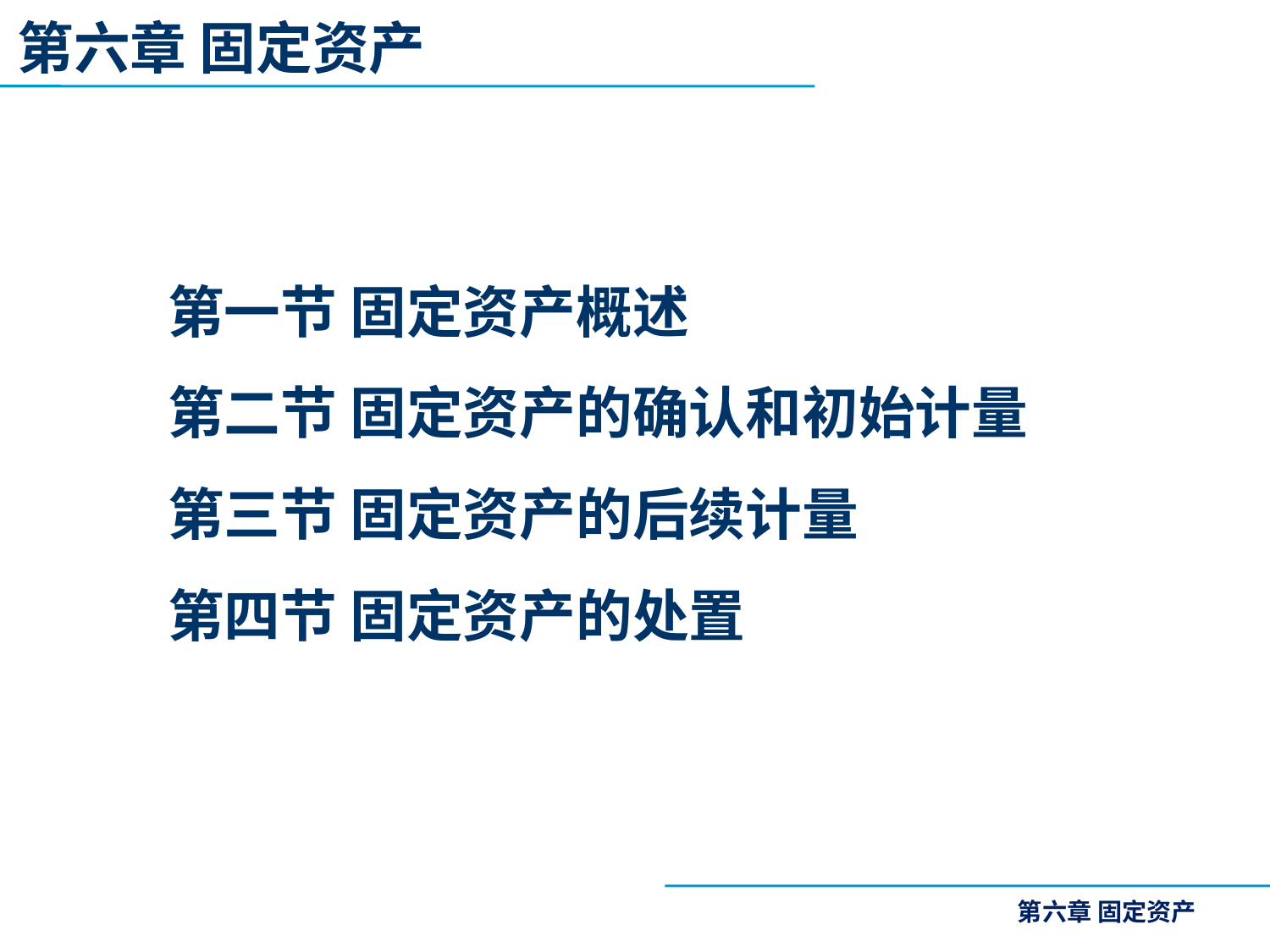

第六章 固定资产
第一节 固定资产概述
第二节 固定资产的确认和初始计量
第三节 固定资产的后续计量
第四节 固定资产的处置